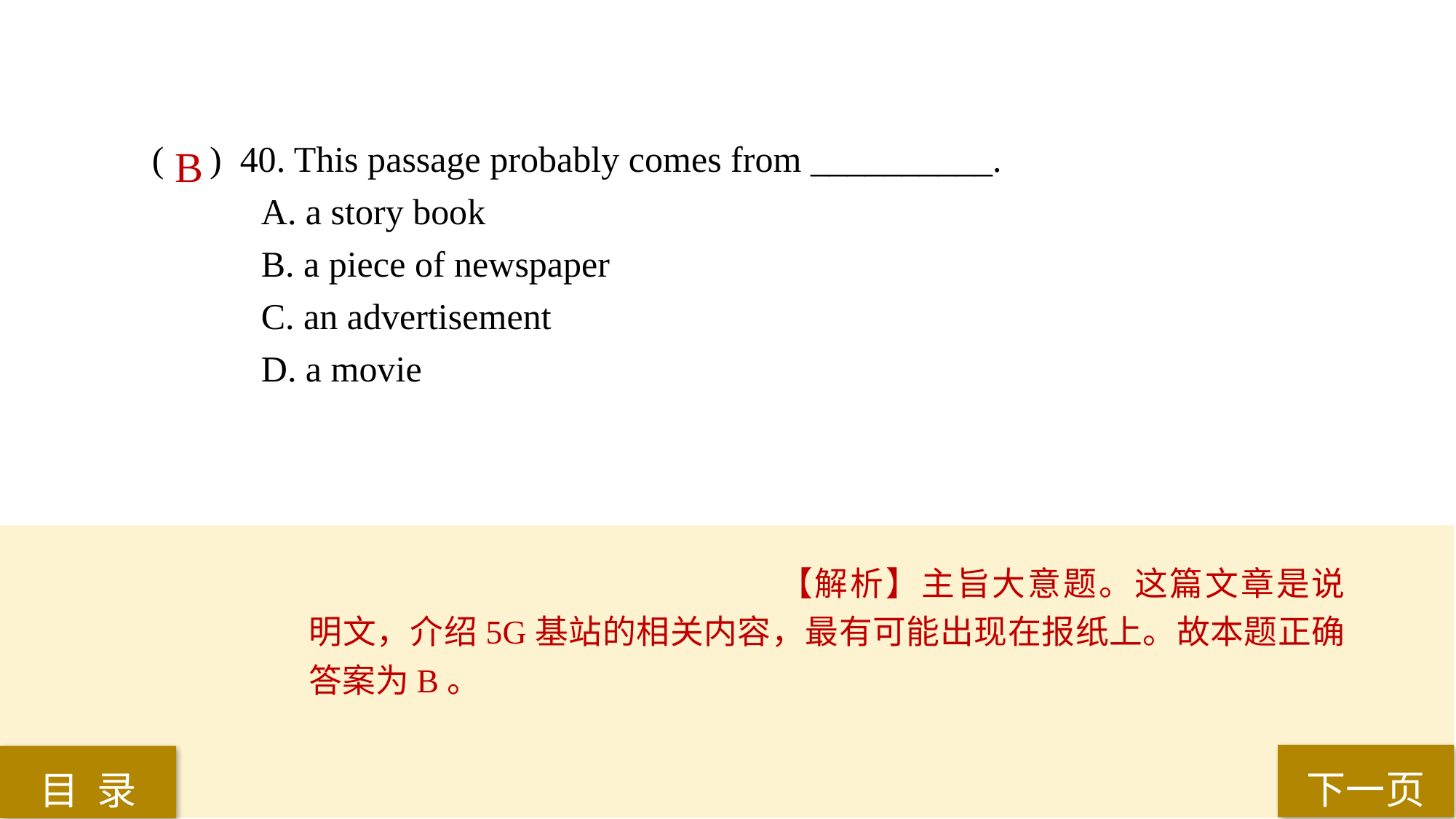

(     )  40. This passage probably comes from __________.
A. a story book
B. a piece of newspaper
C. an advertisement
D. a movie
B
【解析】主旨大意题。这篇文章是说明文，介绍5G基站的相关内容，最有可能出现在报纸上。故本题正确答案为B。